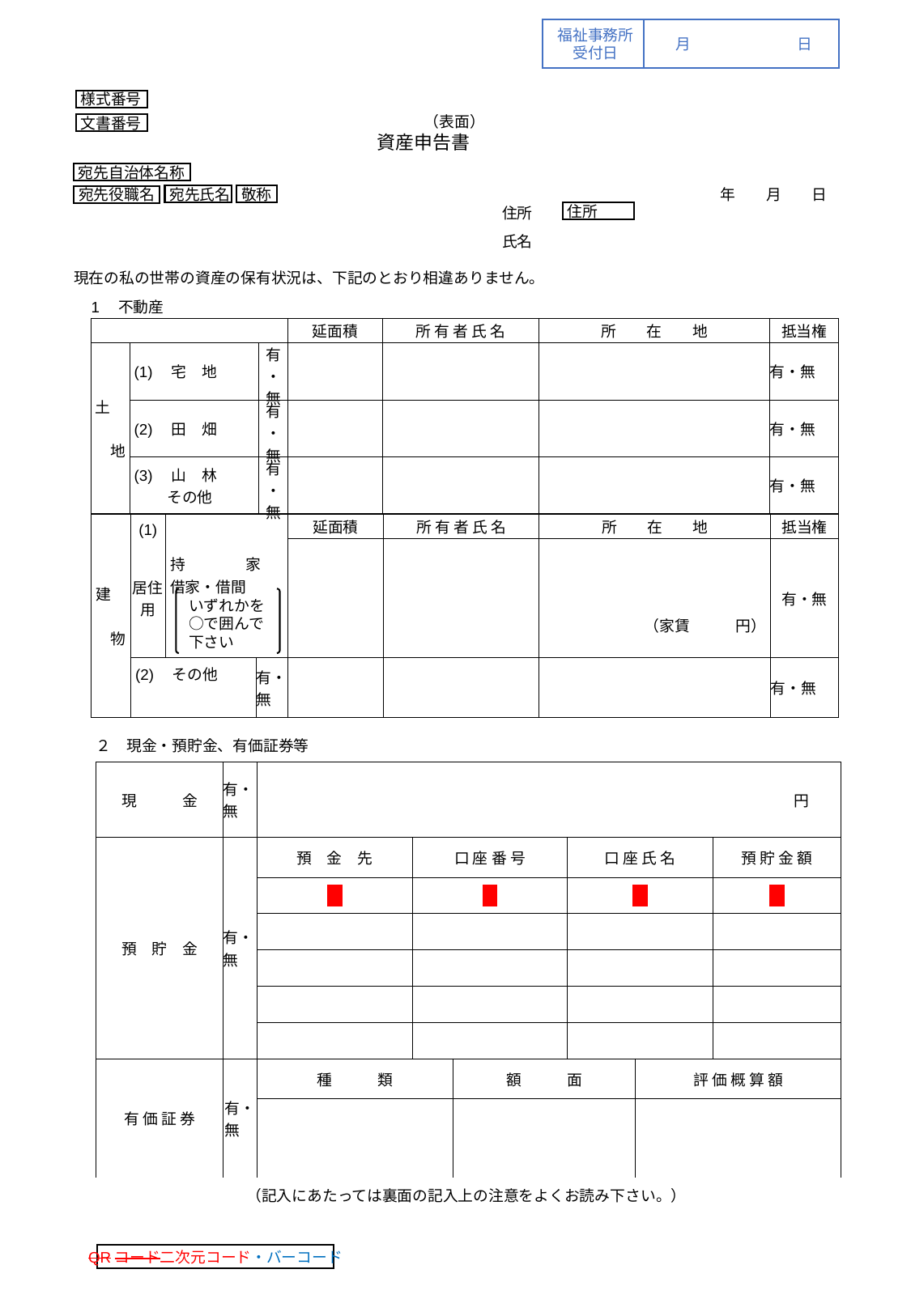

福祉事務所
受付日
月	日
様式番号
（表面）
資産申告書
文書番号
宛先自治体名称
敬称
宛先氏名
宛先役職名
年　　月　　日
住所

氏名

現在の私の世帯の資産の保有状況は、下記のとおり相違ありません。
住所
|  | 1　不動産 |  |  |  |  |  |  |  |  |  |  |  |  |
| --- | --- | --- | --- | --- | --- | --- | --- | --- | --- | --- | --- | --- | --- |
|  |  |  |  |  | 延面積 | 所 有 者 氏 名 |  |  | 所　　在　　地 |  |  |  | 抵当権 |
|  | 土　　　　地 | (1)　宅　地 | (1)　宅　地 | 有・無 |  |  |  |  |  |  |  |  | 有・無 |
|  |  | (2)　田　畑 | (2)　田　畑 | 有・無 |  |  |  |  |  |  |  |  | 有・無 |
|  |  | (3)　山　林 　　 その他 | (3)　山　林 　　 その他 | 有・無 |  |  |  |  |  |  |  |  | 有・無 |
|  |  |  |  |  |  |  |  |  |  |  |  |  |  |
|  |  |  |  |  |  |  |  |  |  |  |  |  |  |  |
| --- | --- | --- | --- | --- | --- | --- | --- | --- | --- | --- | --- | --- | --- | --- |
|  | 建　　　　物 | (1) | 持　　　　家 借家・借間 |  |  | 延面積 | 所 有 者 氏 名 |  |  | 所　　在　　地 |  |  |  | 抵当権 |
|  |  | 居住用 | 持　　　　家 借家・借間 |  |  |  |  |  |  | （家賃　　　円） |  |  |  | 有・無 |
|  |  | (2)　その他 |  |  | 有・無 |  |  |  |  |  |  |  |  | 有・無 |
いずれかを○で囲んで下さい
| ２　現金・預貯金、有価証券等 |  |  |  |  |  |  |  |  |
| --- | --- | --- | --- | --- | --- | --- | --- | --- |
|  | 現　　　金 | 有・無 | 円 |  |  |  |  |  |
|  | 預　貯　金 | 有・無 | 預　金　先 | 口 座 番 号 |  | 口 座 氏 名 |  | 預 貯 金 額 |
|  |  |  |  |  |  |  |  |  |
|  |  |  |  |  |  |  |  |  |
|  |  |  |  |  |  |  |  |  |
|  |  |  |  |  |  |  |  |  |
|  |  |  |  |  |  |  |  |  |
|  | 有 価 証 券 | 有・無 | 種　　　類 |  | 額　　　面 |  | 評 価 概 算 額 |  |
|  |  |  |  |  |  |  |  |  |
| （記入にあたっては裏面の記入上の注意をよくお読み下さい。） |  |  |  |  |  |  |  |  |
QRコード二次元コード・バーコード